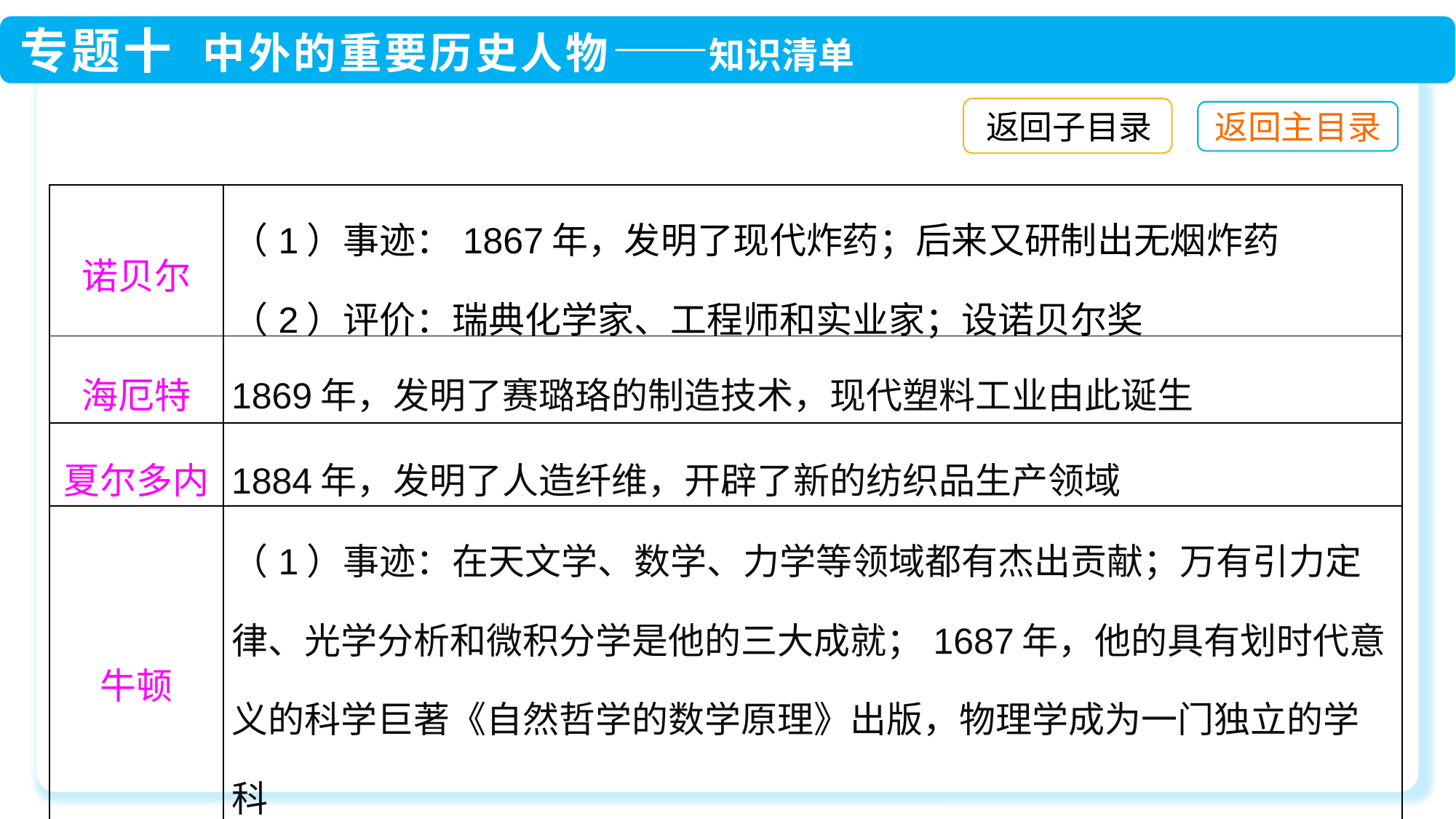

返回子目录
| 诺贝尔 | （1）事迹：1867年，发明了现代炸药；后来又研制出无烟炸药 （2）评价：瑞典化学家、工程师和实业家；设诺贝尔奖 |
| --- | --- |
| 海厄特 | 1869年，发明了赛璐珞的制造技术，现代塑料工业由此诞生 |
| 夏尔多内 | 1884年，发明了人造纤维，开辟了新的纺织品生产领域 |
| 牛顿 | （1）事迹：在天文学、数学、力学等领域都有杰出贡献；万有引力定律、光学分析和微积分学是他的三大成就；1687年，他的具有划时代意义的科学巨著《自然哲学的数学原理》出版，物理学成为一门独立的学科 （2）评价：英国科学家，近代自然科学的奠基人之一 |